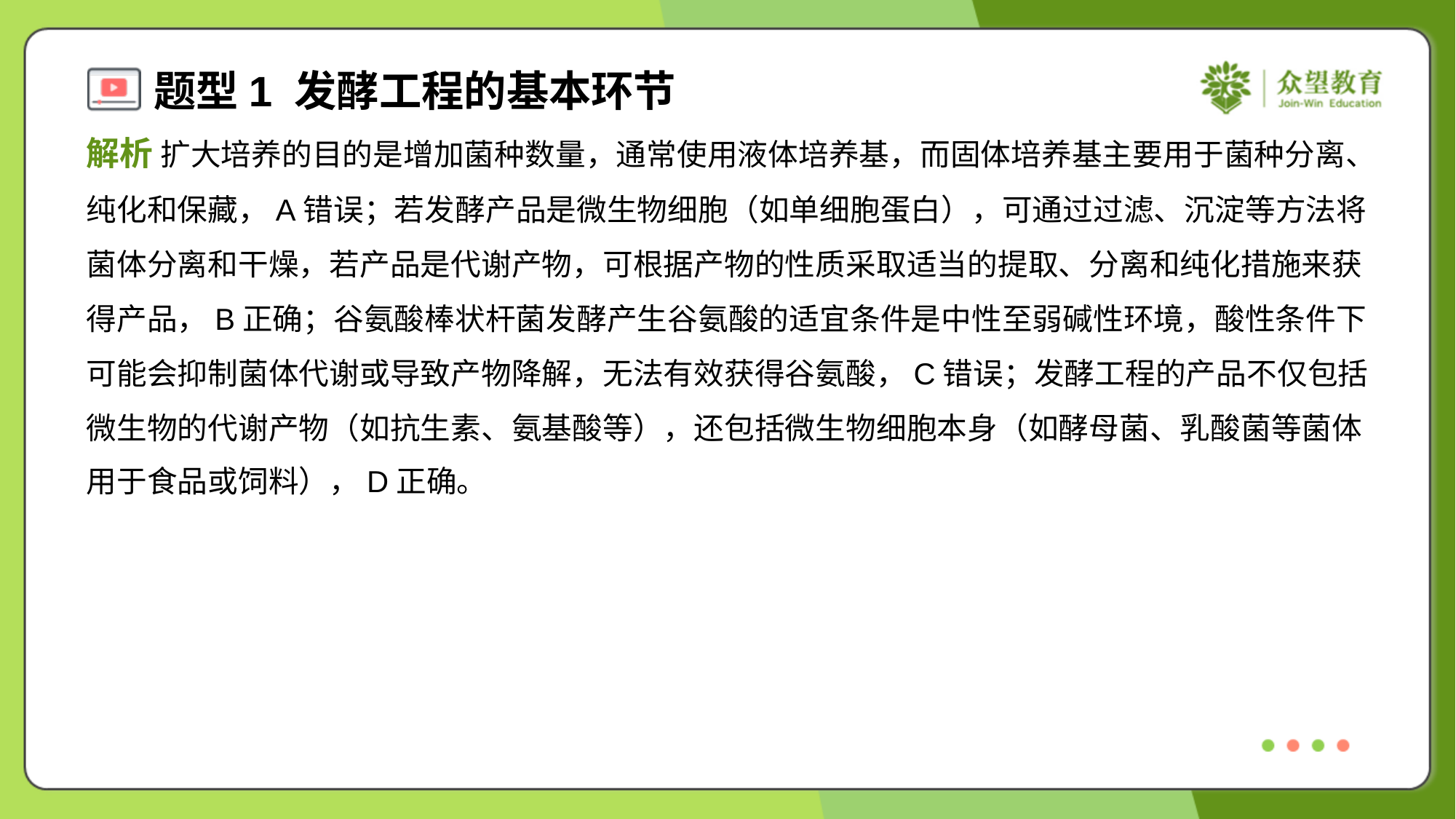

解析 扩大培养的目的是增加菌种数量，通常使用液体培养基，而固体培养基主要用于菌种分离、
纯化和保藏，A错误；若发酵产品是微生物细胞（如单细胞蛋白），可通过过滤、沉淀等方法将
菌体分离和干燥，若产品是代谢产物，可根据产物的性质采取适当的提取、分离和纯化措施来获
得产品，B正确；谷氨酸棒状杆菌发酵产生谷氨酸的适宜条件是中性至弱碱性环境，酸性条件下
可能会抑制菌体代谢或导致产物降解，无法有效获得谷氨酸，C错误；发酵工程的产品不仅包括
微生物的代谢产物（如抗生素、氨基酸等），还包括微生物细胞本身（如酵母菌、乳酸菌等菌体
用于食品或饲料），D正确。